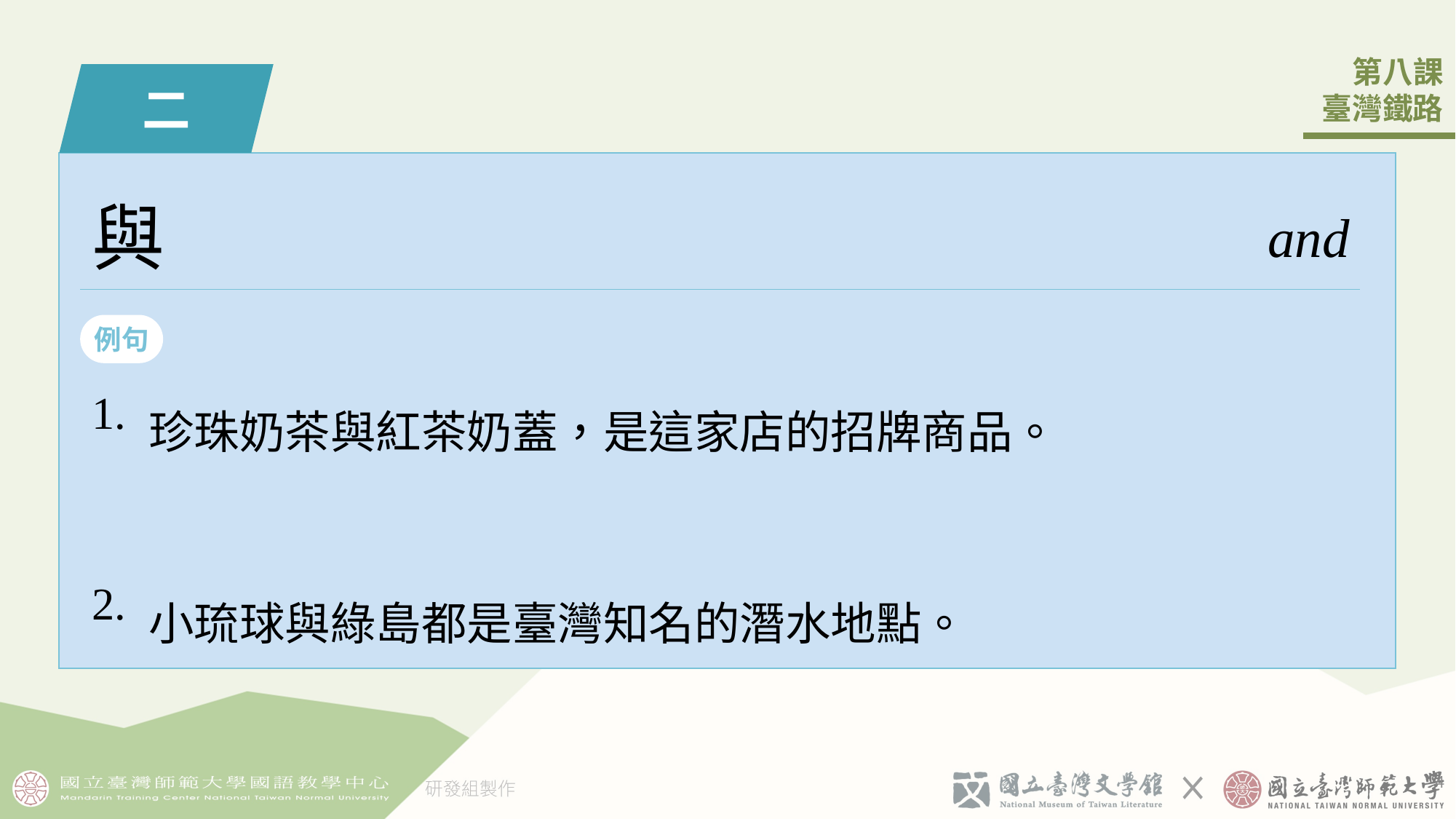

二
與
and
例句
| 1. | 珍珠奶茶與紅茶奶蓋，是這家店的招牌商品。 |
| --- | --- |
| 2. | 小琉球與綠島都是臺灣知名的潛水地點。 |
4